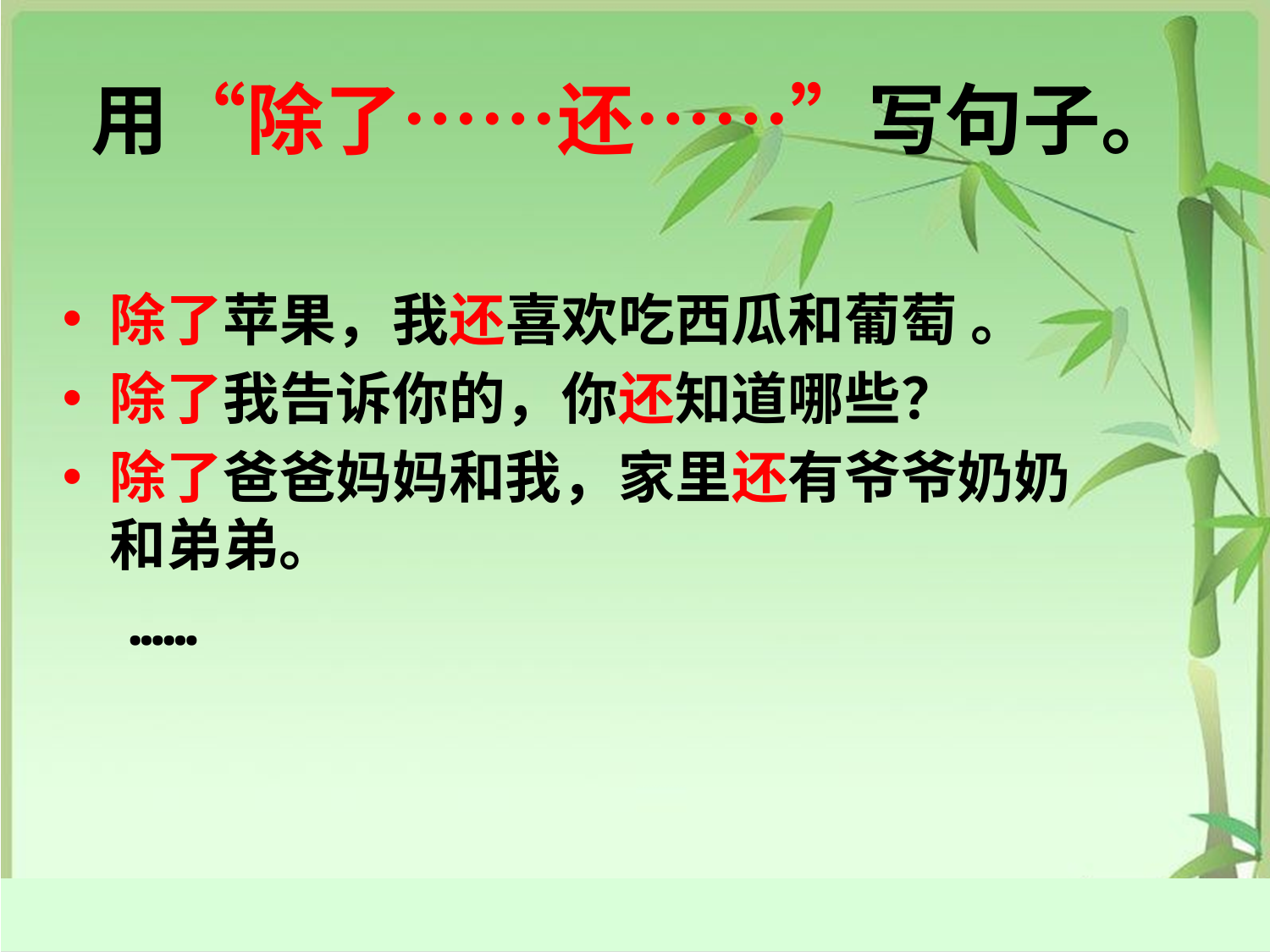

# 用“除了……还……”写句子。
除了苹果，我还喜欢吃西瓜和葡萄 。
除了我告诉你的，你还知道哪些？
除了爸爸妈妈和我，家里还有爷爷奶奶和弟弟。
  ……